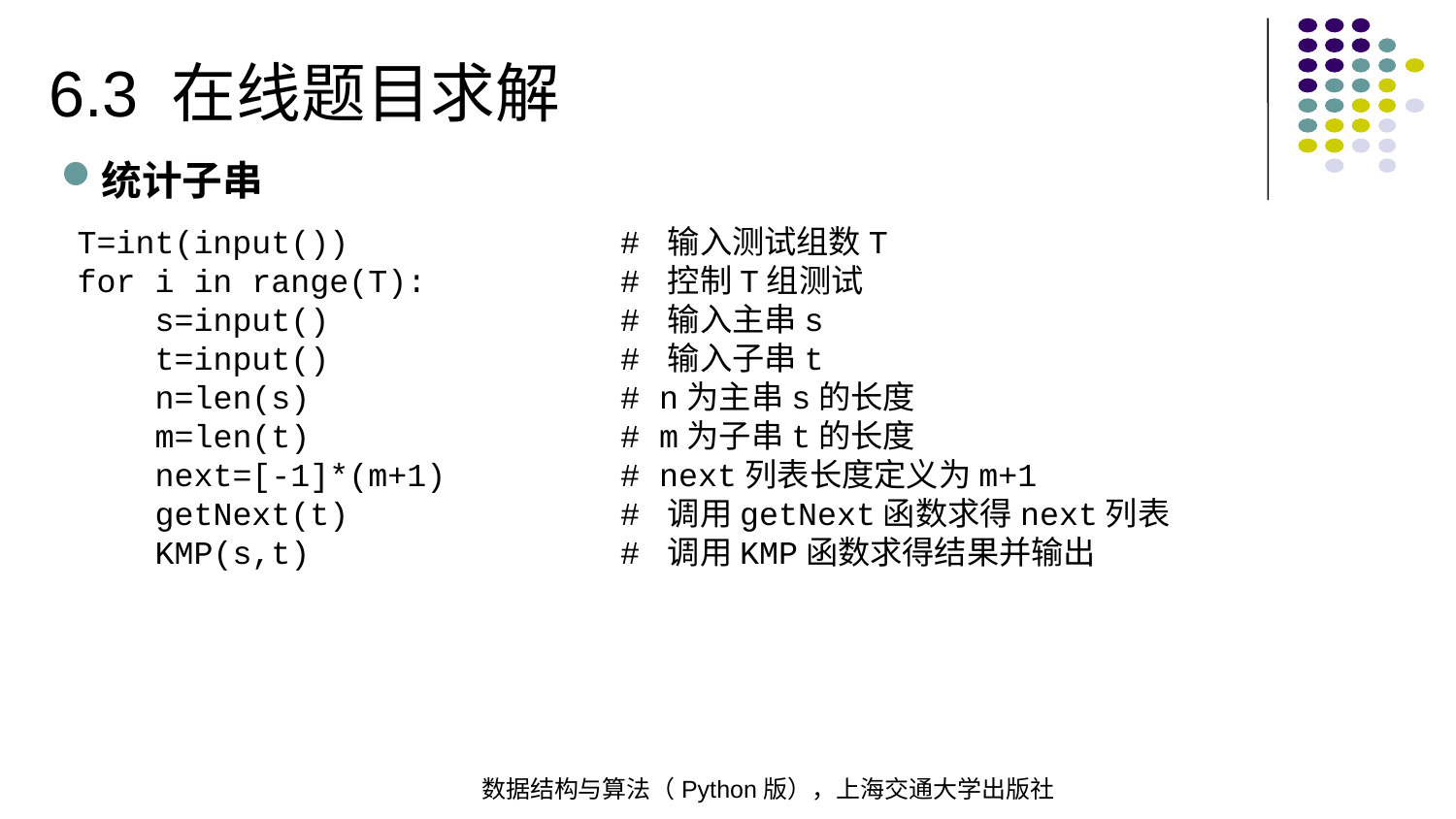

6.3 在线题目求解
统计子串
T=int(input())              # 输入测试组数T
for i in range(T):          # 控制T组测试
    s=input()               # 输入主串s
    t=input()               # 输入子串t
    n=len(s)                # n为主串s的长度
    m=len(t)                # m为子串t的长度
    next=[-1]*(m+1)         # next列表长度定义为m+1
    getNext(t)              # 调用getNext函数求得next列表
    KMP(s,t)                # 调用KMP函数求得结果并输出